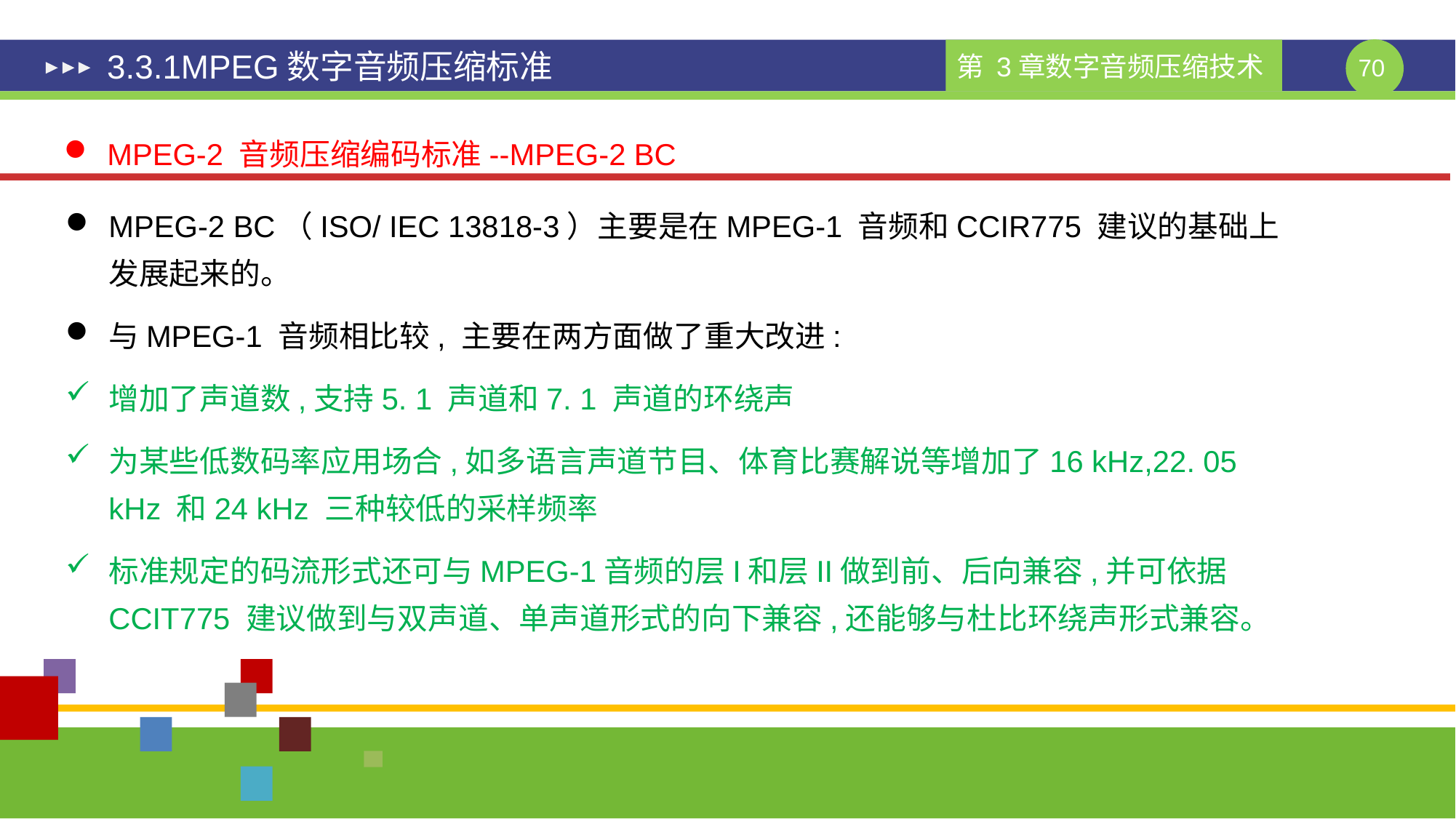

# 3.3.1MPEG数字音频压缩标准
MPEG-2 音频压缩编码标准--MPEG-2 BC

MPEG-2 BC（ISO/ IEC 13818-3）主要是在MPEG-1 音频和CCIR775 建议的基础上发展起来的。
与MPEG-1 音频相比较, 主要在两方面做了重大改进:
增加了声道数,支持5. 1 声道和7. 1 声道的环绕声
为某些低数码率应用场合,如多语言声道节目、体育比赛解说等增加了16 kHz,22. 05 kHz 和24 kHz 三种较低的采样频率
标准规定的码流形式还可与MPEG-1音频的层I和层II做到前、后向兼容,并可依据CCIT775 建议做到与双声道、单声道形式的向下兼容,还能够与杜比环绕声形式兼容。